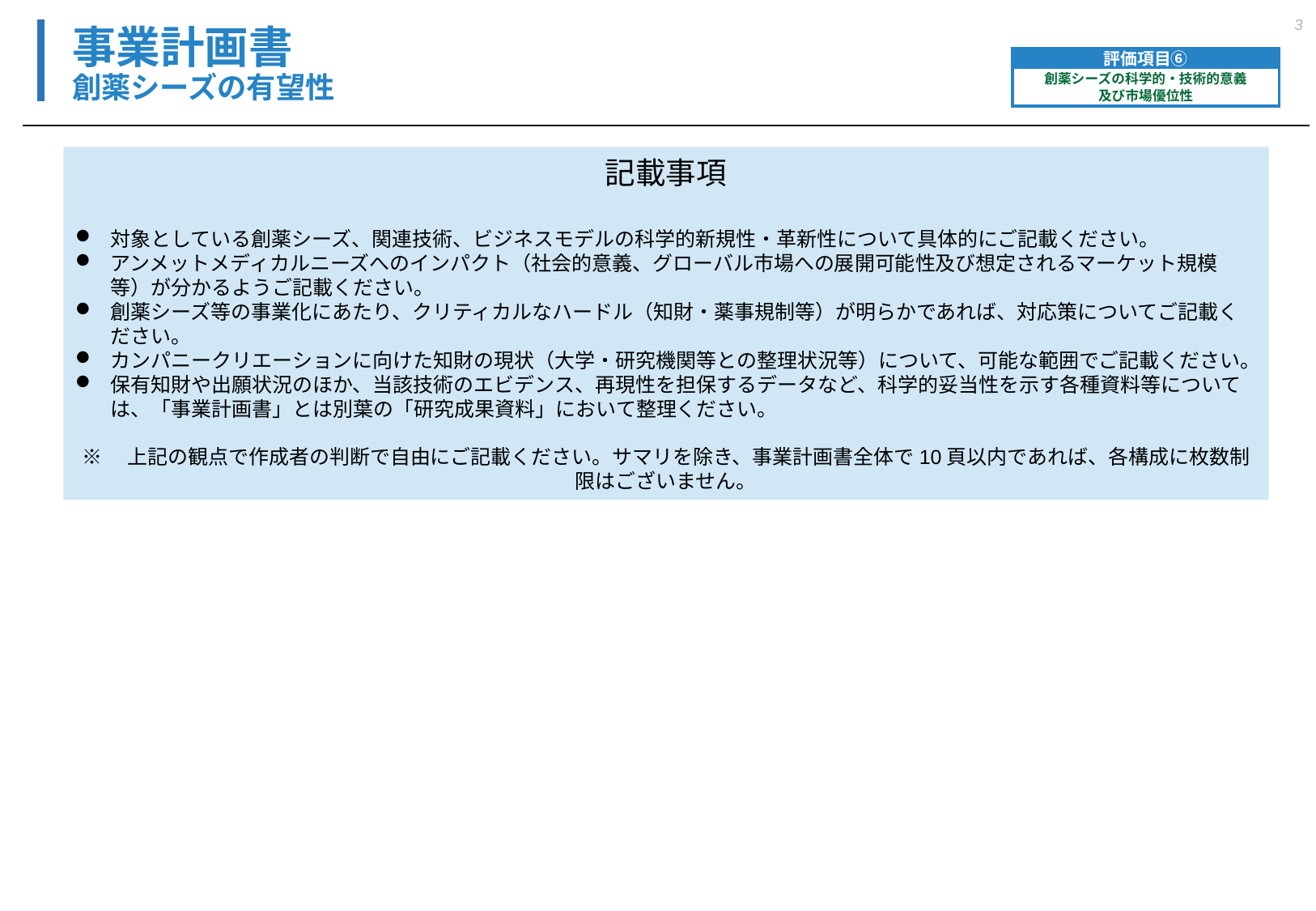

3
# 事業計画書 創薬シーズの有望性
評価項目⑥
創薬シーズの科学的・技術的意義
及び市場優位性
記載事項

対象としている創薬シーズ、関連技術、ビジネスモデルの科学的新規性・革新性について具体的にご記載ください。
アンメットメディカルニーズへのインパクト（社会的意義、グローバル市場への展開可能性及び想定されるマーケット規模等）が分かるようご記載ください。
創薬シーズ等の事業化にあたり、クリティカルなハードル（知財・薬事規制等）が明らかであれば、対応策についてご記載ください。
カンパニークリエーションに向けた知財の現状（大学・研究機関等との整理状況等）について、可能な範囲でご記載ください。
保有知財や出願状況のほか、当該技術のエビデンス、再現性を担保するデータなど、科学的妥当性を示す各種資料等については、「事業計画書」とは別葉の「研究成果資料」において整理ください。

※　上記の観点で作成者の判断で自由にご記載ください。サマリを除き、事業計画書全体で10頁以内であれば、各構成に枚数制限はございません。